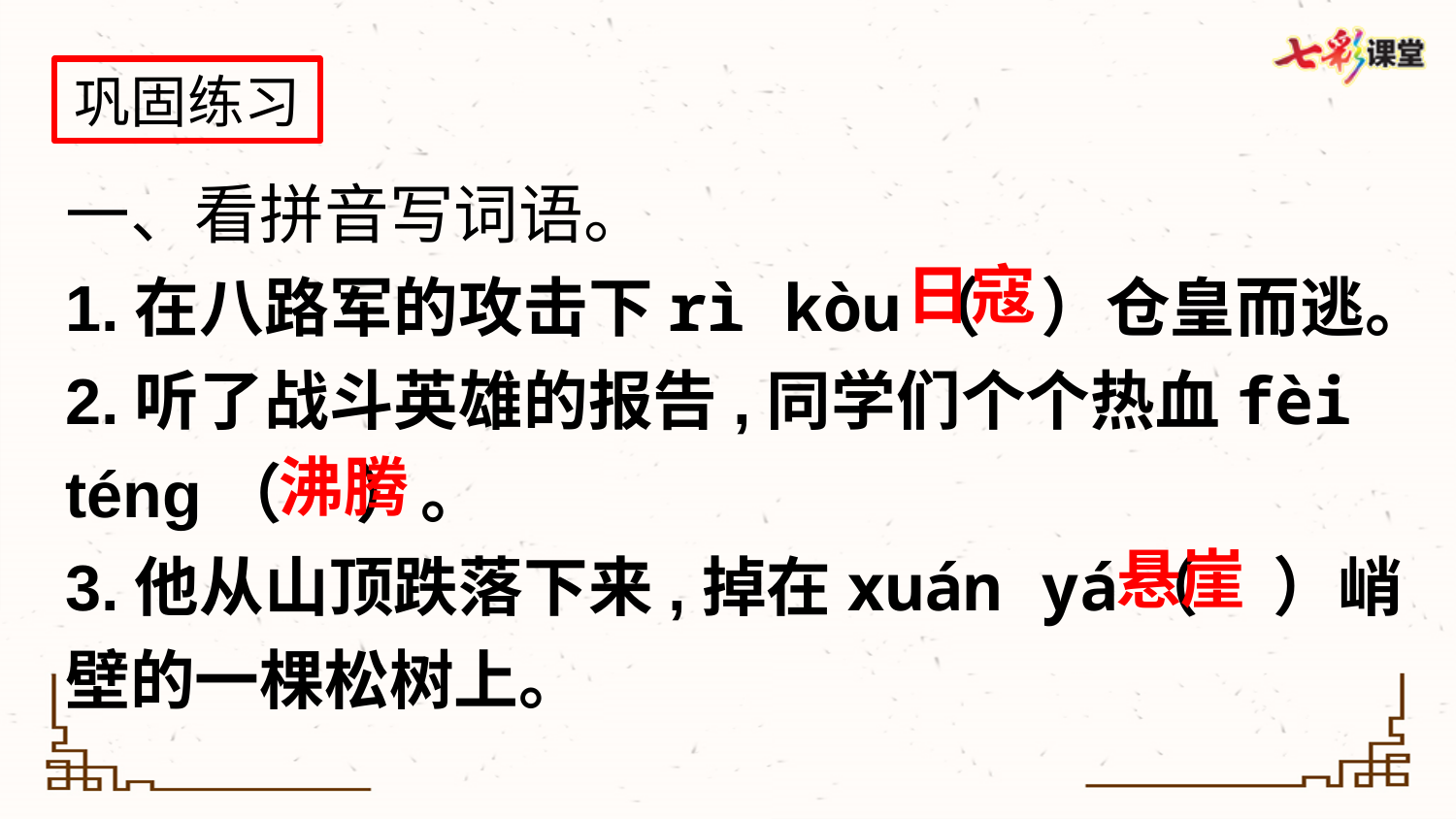

巩固练习
一、看拼音写词语。
1.在八路军的攻击下rì kòu（    ）仓皇而逃。
2.听了战斗英雄的报告,同学们个个热血fèi téng（     ）。
3.他从山顶跌落下来,掉在xuán yá（     ）峭壁的一棵松树上。
日寇
沸腾
悬崖